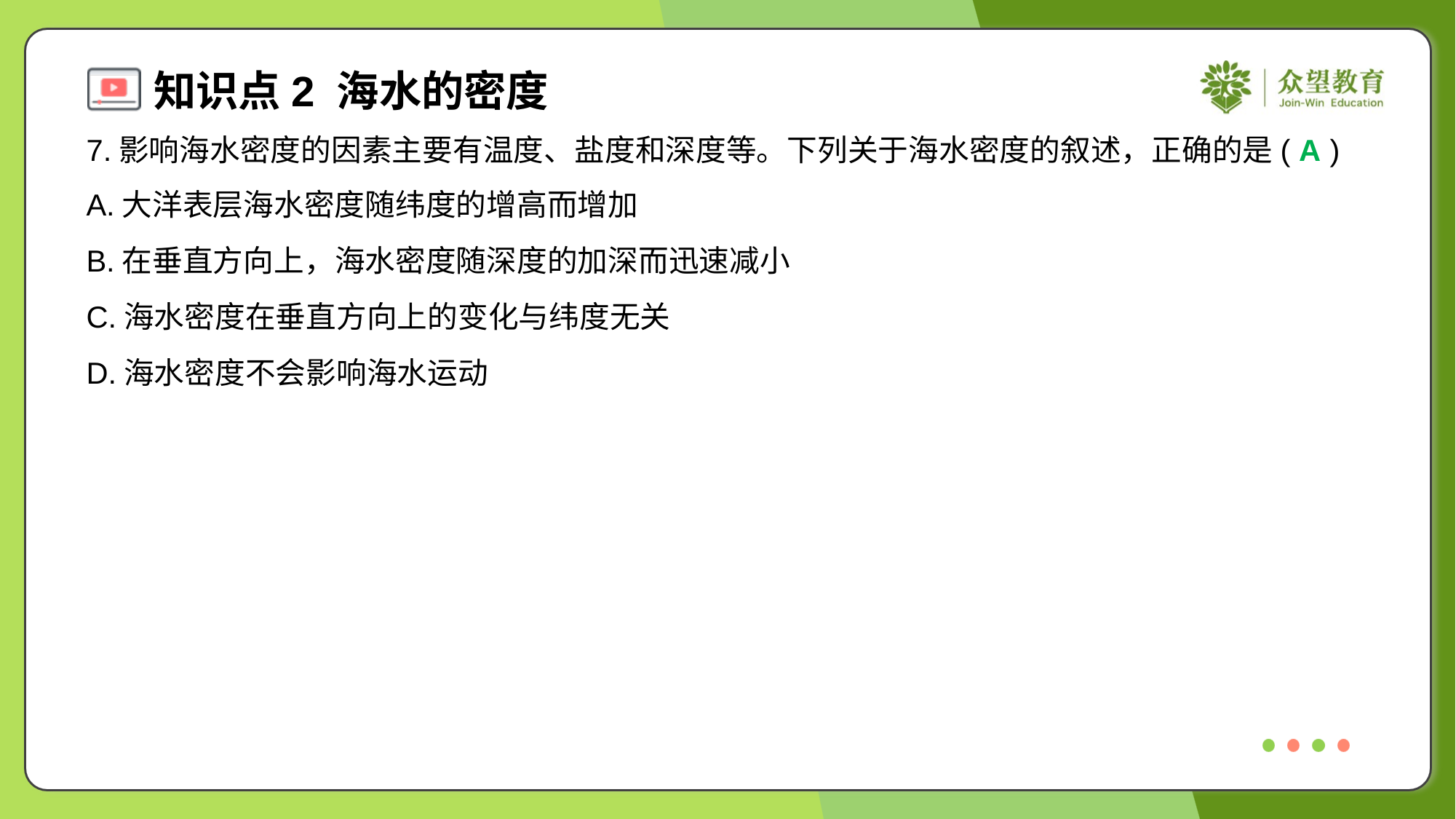

7.影响海水密度的因素主要有温度、盐度和深度等。下列关于海水密度的叙述，正确的是(     )
A
A.大洋表层海水密度随纬度的增高而增加
B.在垂直方向上，海水密度随深度的加深而迅速减小
C.海水密度在垂直方向上的变化与纬度无关
D.海水密度不会影响海水运动